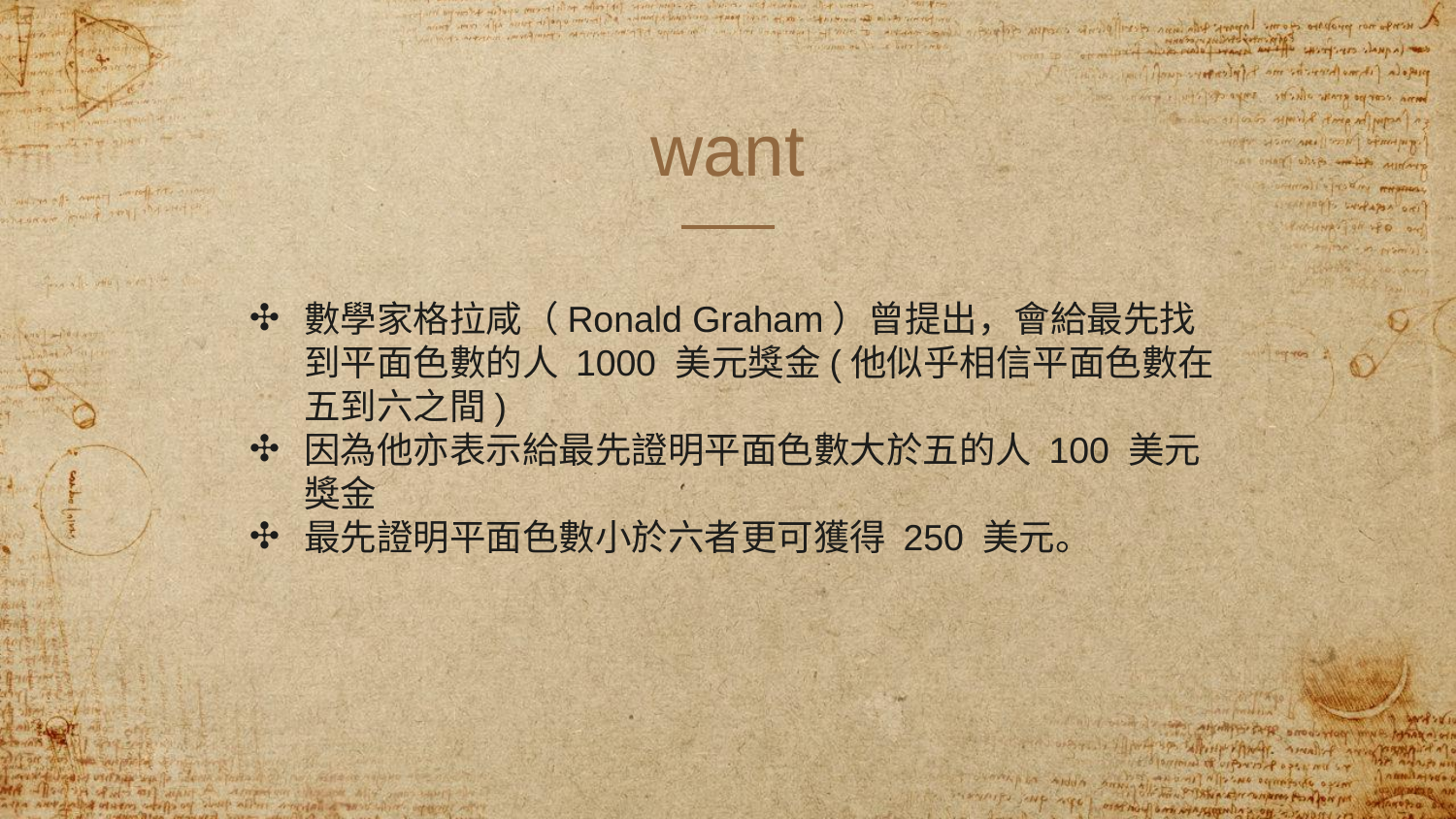

# want
數學家格拉咸（Ronald Graham）曾提出，會給最先找到平面色數的人 1000 美元獎金(他似乎相信平面色數在五到六之間)
因為他亦表示給最先證明平面色數大於五的人 100 美元獎金
最先證明平面色數小於六者更可獲得 250 美元。